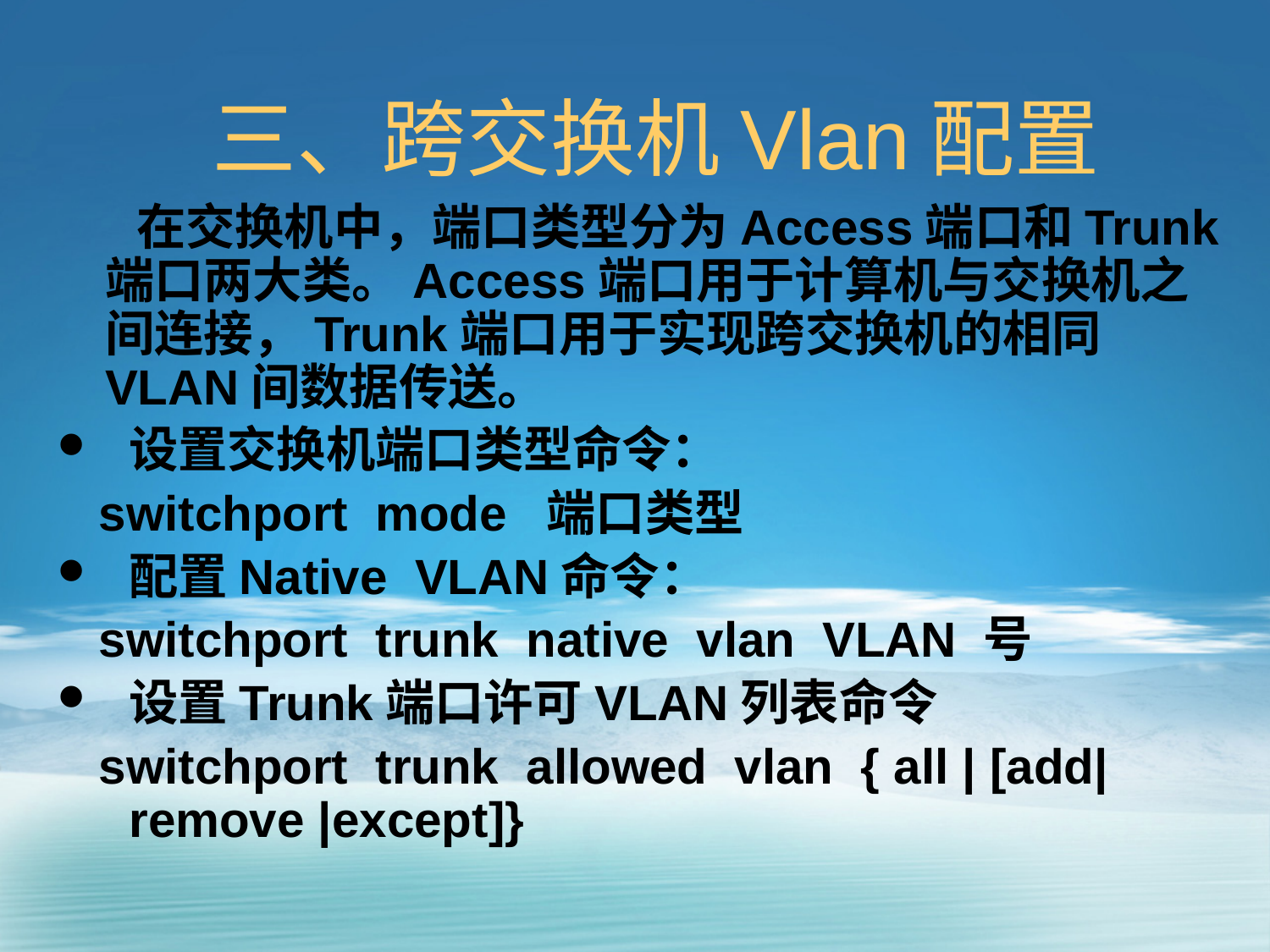

# 三、跨交换机Vlan配置
      在交换机中，端口类型分为Access端口和Trunk端口两大类。Access端口用于计算机与交换机之间连接，Trunk端口用于实现跨交换机的相同VLAN间数据传送。
设置交换机端口类型命令：
   switchport  mode  端口类型
配置Native  VLAN命令：
   switchport  trunk  native  vlan  VLAN 号
设置Trunk端口许可VLAN列表命令
   switchport  trunk  allowed  vlan  { all | [add| remove |except]}